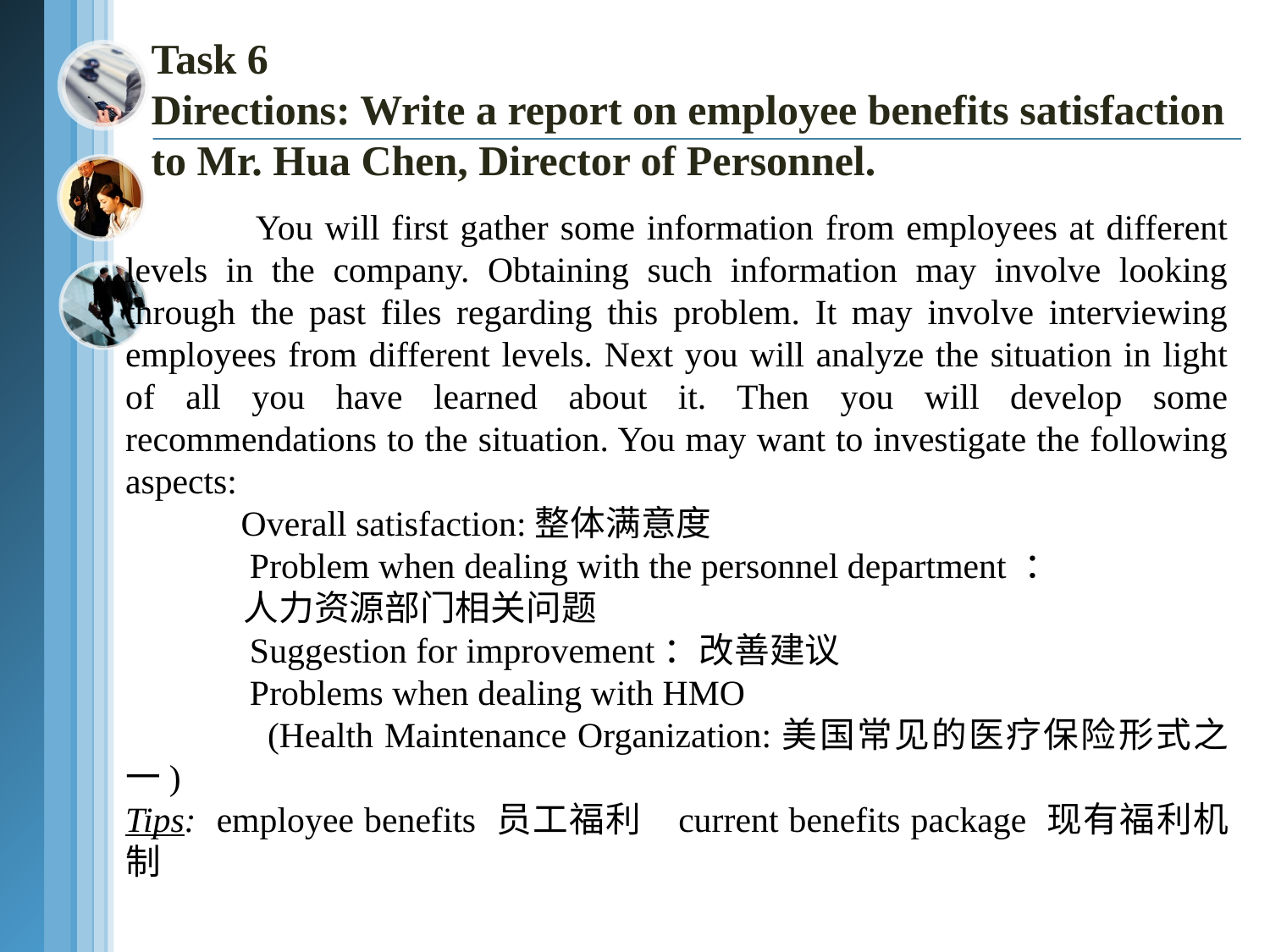

Task 6
Directions: Write a report on employee benefits satisfaction to Mr. Hua Chen, Director of Personnel.

           You will first gather some information from employees at different levels in the company. Obtaining such information may involve looking through the past files regarding this problem. It may involve interviewing employees from different levels. Next you will analyze the situation in light of all you have learned about it. Then you will develop some recommendations to the situation. You may want to investigate the following aspects:
             Overall satisfaction:整体满意度
              Problem when dealing with the personnel department ：
              人力资源部门相关问题
              Suggestion for improvement：改善建议
              Problems when dealing with HMO
             (Health Maintenance Organization:美国常见的医疗保险形式之一)
Tips:  employee benefits 员工福利   current benefits package 现有福利机制